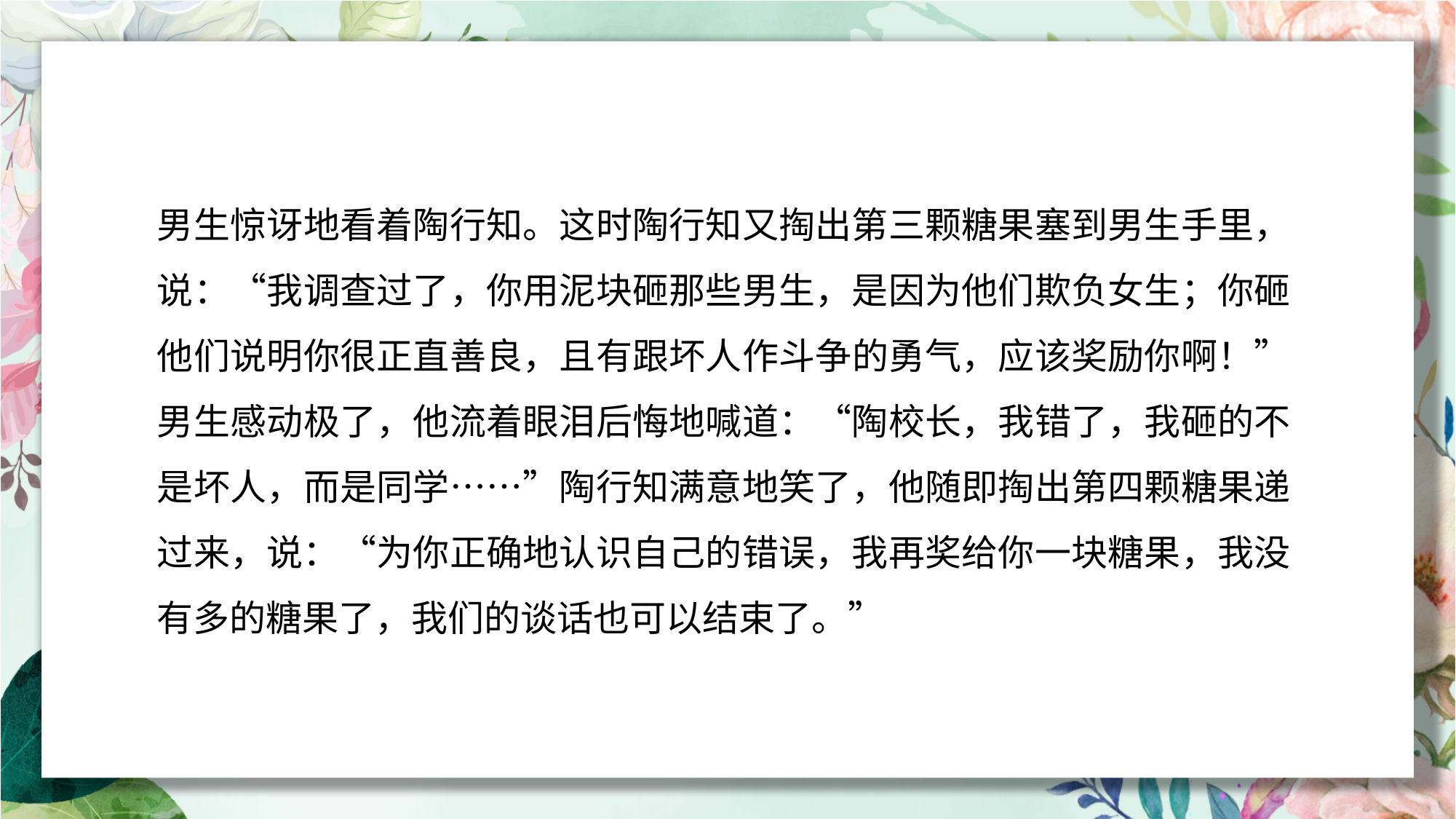

男生惊讶地看着陶行知。这时陶行知又掏出第三颗糖果塞到男生手里，说：“我调查过了，你用泥块砸那些男生，是因为他们欺负女生；你砸他们说明你很正直善良，且有跟坏人作斗争的勇气，应该奖励你啊！”男生感动极了，他流着眼泪后悔地喊道：“陶校长，我错了，我砸的不是坏人，而是同学……”陶行知满意地笑了，他随即掏出第四颗糖果递过来，说：“为你正确地认识自己的错误，我再奖给你一块糖果，我没有多的糖果了，我们的谈话也可以结束了。”